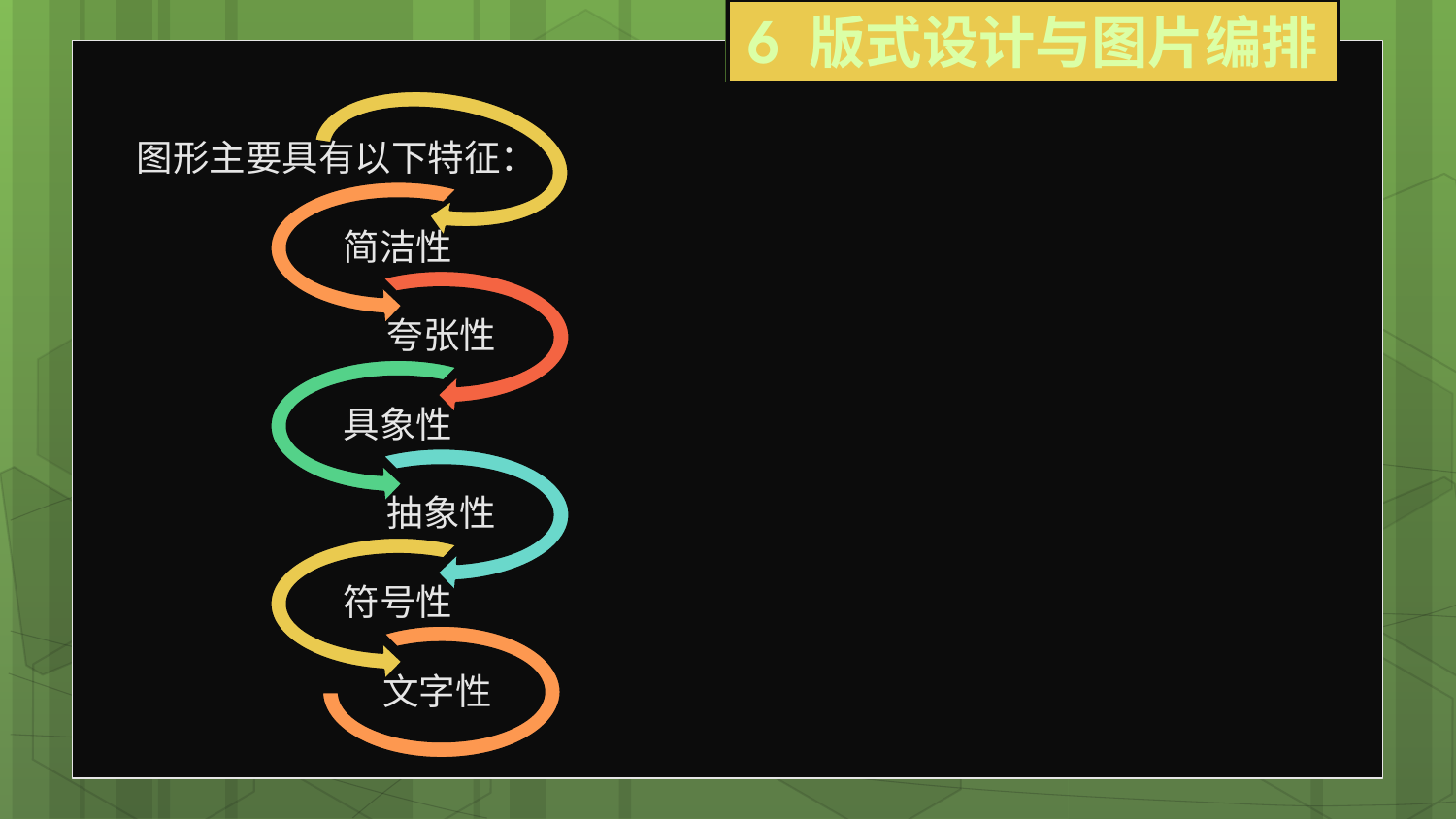

6 版式设计与图片编排
图形主要具有以下特征：
简洁性
夸张性
具象性
抽象性
符号性
文字性